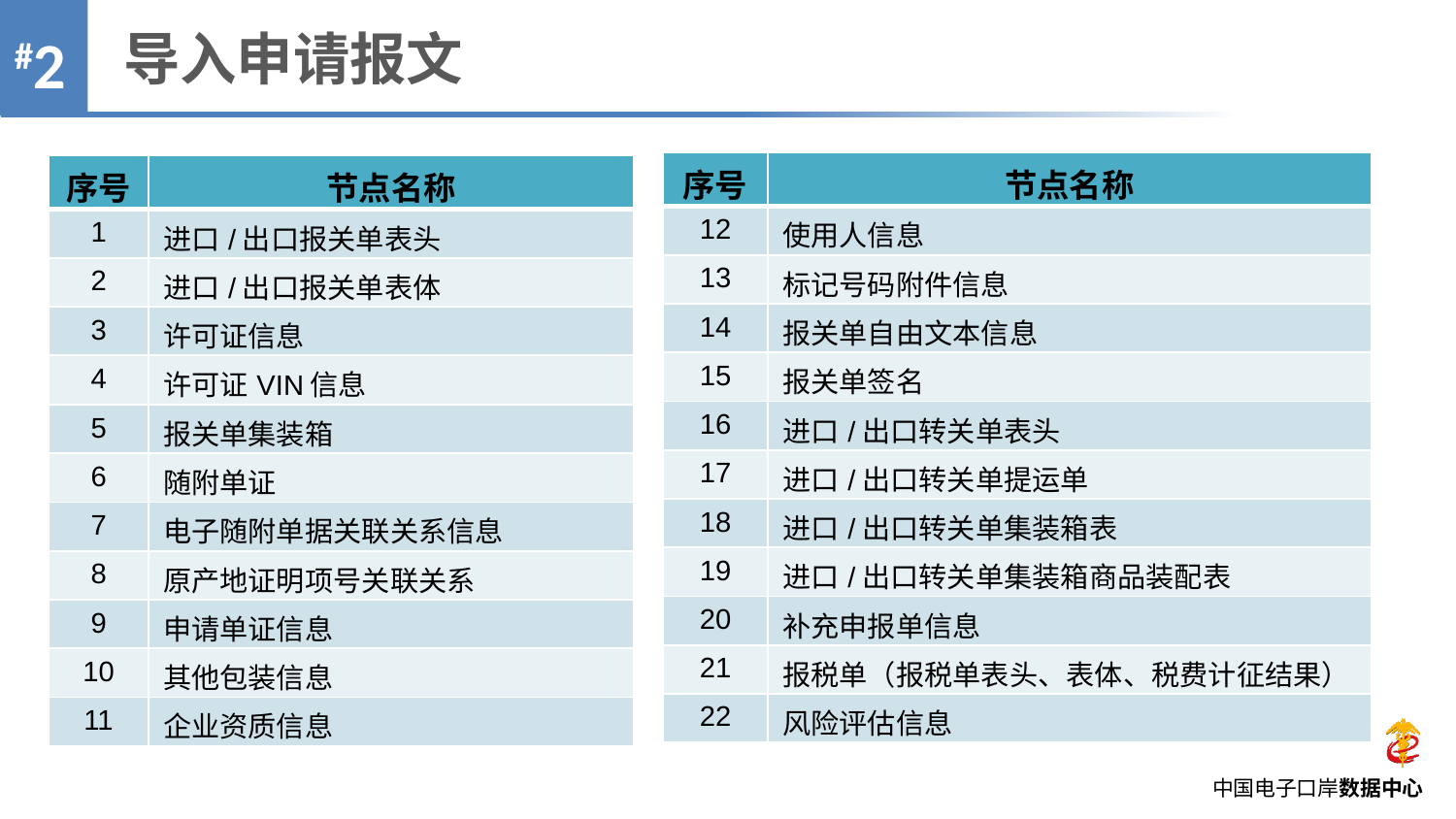

导入申请报文
#2
| 序号 | 节点名称 |
| --- | --- |
| 12 | 使用人信息 |
| 13 | 标记号码附件信息 |
| 14 | 报关单自由文本信息 |
| 15 | 报关单签名 |
| 16 | 进口/出口转关单表头 |
| 17 | 进口/出口转关单提运单 |
| 18 | 进口/出口转关单集装箱表 |
| 19 | 进口/出口转关单集装箱商品装配表 |
| 20 | 补充申报单信息 |
| 21 | 报税单（报税单表头、表体、税费计征结果） |
| 22 | 风险评估信息 |
| 序号 | 节点名称 |
| --- | --- |
| 1 | 进口/出口报关单表头 |
| 2 | 进口/出口报关单表体 |
| 3 | 许可证信息 |
| 4 | 许可证VIN信息 |
| 5 | 报关单集装箱 |
| 6 | 随附单证 |
| 7 | 电子随附单据关联关系信息 |
| 8 | 原产地证明项号关联关系 |
| 9 | 申请单证信息 |
| 10 | 其他包装信息 |
| 11 | 企业资质信息 |